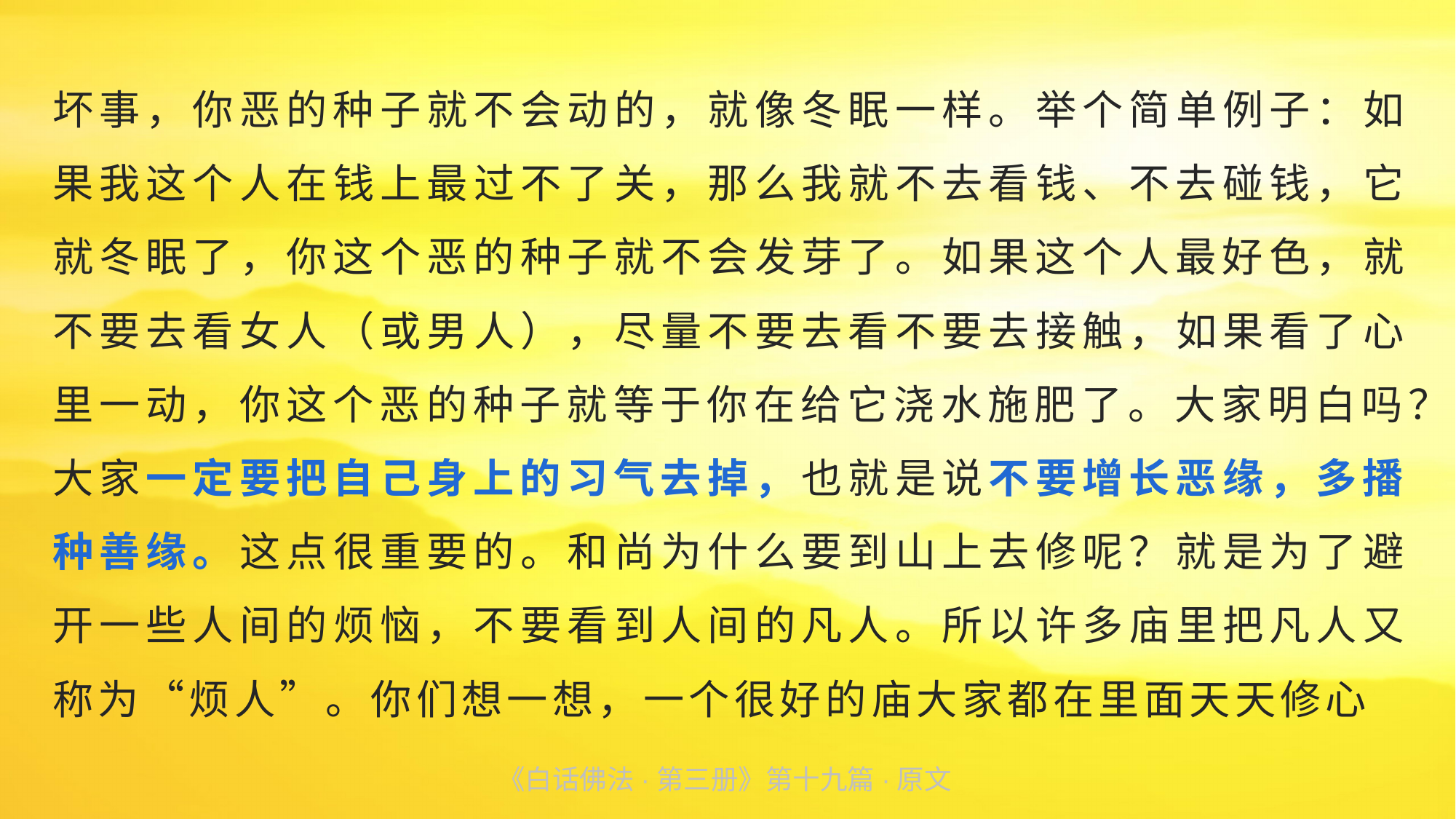

坏事，你恶的种子就不会动的，就像冬眠一样。举个简单例子：如果我这个人在钱上最过不了关，那么我就不去看钱、不去碰钱，它就冬眠了，你这个恶的种子就不会发芽了。如果这个人最好色，就不要去看女人（或男人），尽量不要去看不要去接触，如果看了心里一动，你这个恶的种子就等于你在给它浇水施肥了。大家明白吗？大家一定要把自己身上的习气去掉，也就是说不要增长恶缘，多播种善缘。这点很重要的。和尚为什么要到山上去修呢？就是为了避开一些人间的烦恼，不要看到人间的凡人。所以许多庙里把凡人又称为“烦人”。你们想一想，一个很好的庙大家都在里面天天修心
《白话佛法·第三册》第十九篇·原文